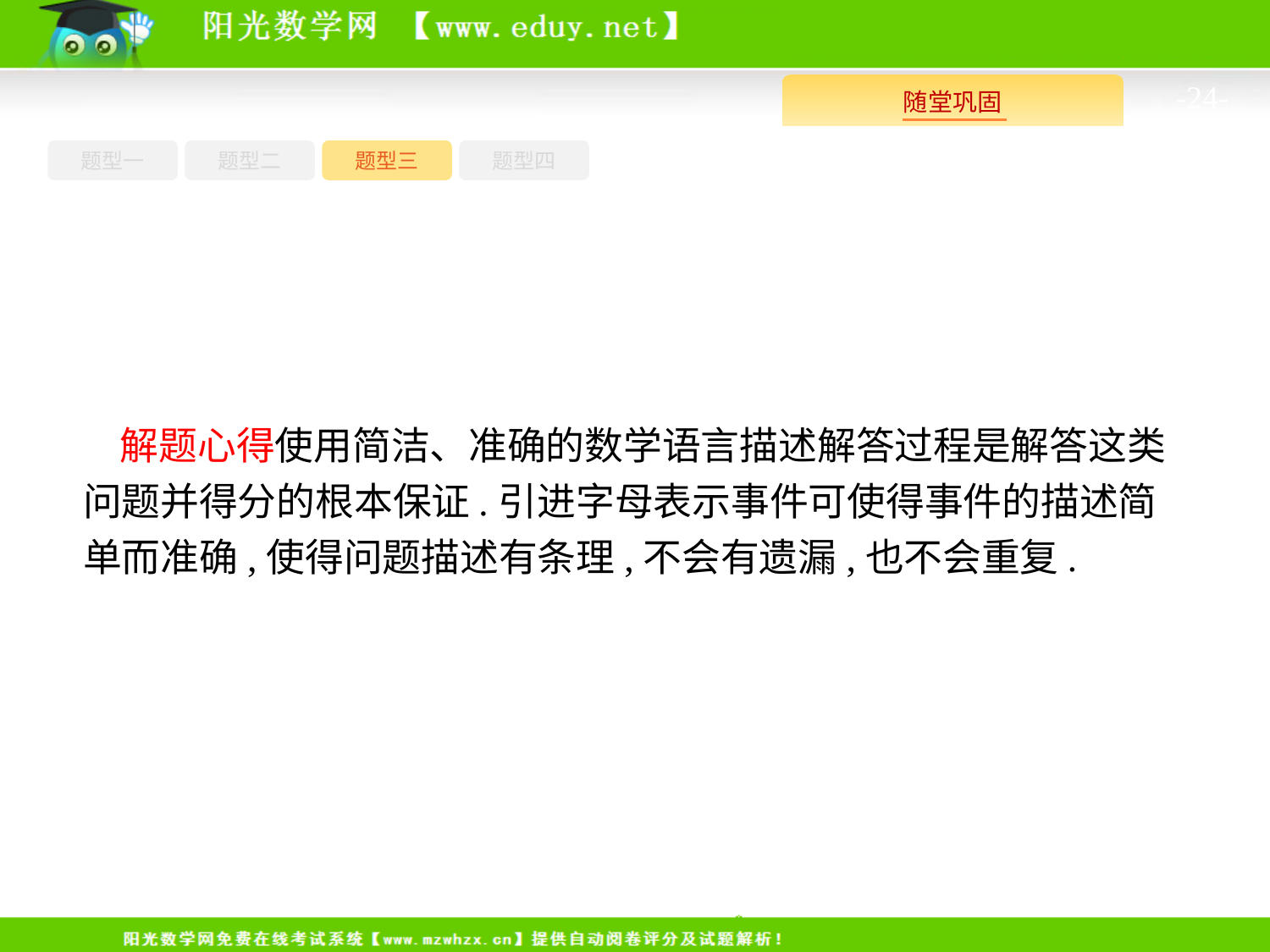

-24-
题型四
题型一
题型三
题型二
解题心得使用简洁、准确的数学语言描述解答过程是解答这类问题并得分的根本保证.引进字母表示事件可使得事件的描述简单而准确,使得问题描述有条理,不会有遗漏,也不会重复.